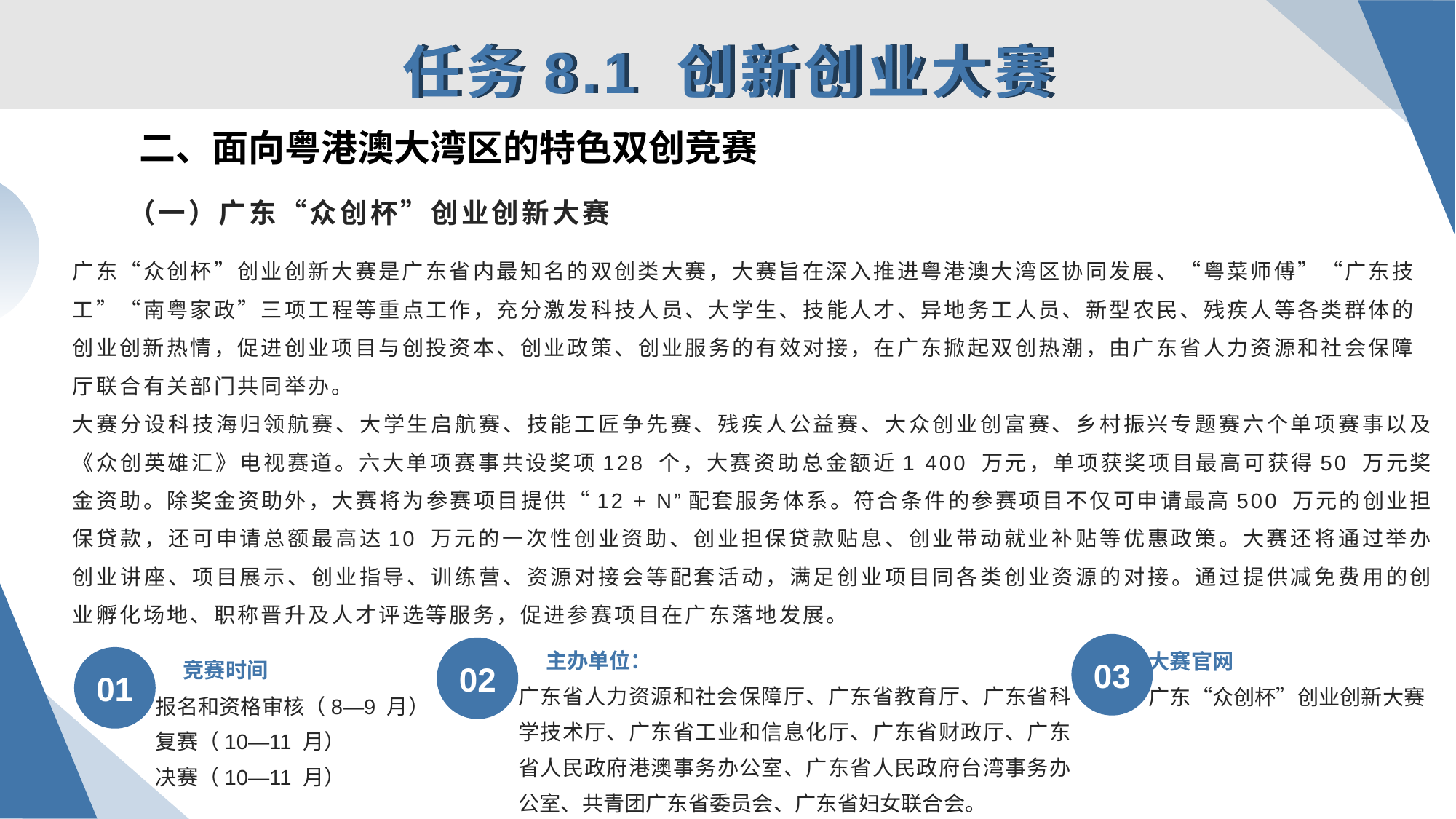

任务8.1 创新创业大赛
二、面向粤港澳大湾区的特色双创竞赛

# （一）广东“众创杯”创业创新大赛
广东“众创杯”创业创新大赛是广东省内最知名的双创类大赛，大赛旨在深入推进粤港澳大湾区协同发展、“粤菜师傅”“广东技工”“南粤家政”三项工程等重点工作，充分激发科技人员、大学生、技能人才、异地务工人员、新型农民、残疾人等各类群体的创业创新热情，促进创业项目与创投资本、创业政策、创业服务的有效对接，在广东掀起双创热潮，由广东省人力资源和社会保障厅联合有关部门共同举办。
大赛分设科技海归领航赛、大学生启航赛、技能工匠争先赛、残疾人公益赛、大众创业创富赛、乡村振兴专题赛六个单项赛事以及《众创英雄汇》电视赛道。六大单项赛事共设奖项128 个，大赛资助总金额近1 400 万元，单项获奖项目最高可获得50 万元奖金资助。除奖金资助外，大赛将为参赛项目提供“12 + N”配套服务体系。符合条件的参赛项目不仅可申请最高500 万元的创业担保贷款，还可申请总额最高达10 万元的一次性创业资助、创业担保贷款贴息、创业带动就业补贴等优惠政策。大赛还将通过举办创业讲座、项目展示、创业指导、训练营、资源对接会等配套活动，满足创业项目同各类创业资源的对接。通过提供减免费用的创业孵化场地、职称晋升及人才评选等服务，促进参赛项目在广东落地发展。
主办单位：
大赛官网
竞赛时间
03
02
01
广东省人力资源和社会保障厅、广东省教育厅、广东省科学技术厅、广东省工业和信息化厅、广东省财政厅、广东省人民政府港澳事务办公室、广东省人民政府台湾事务办公室、共青团广东省委员会、广东省妇女联合会。
广东“众创杯”创业创新大赛
报名和资格审核（8—9 月）
复赛（10—11 月）
决赛（10—11 月）